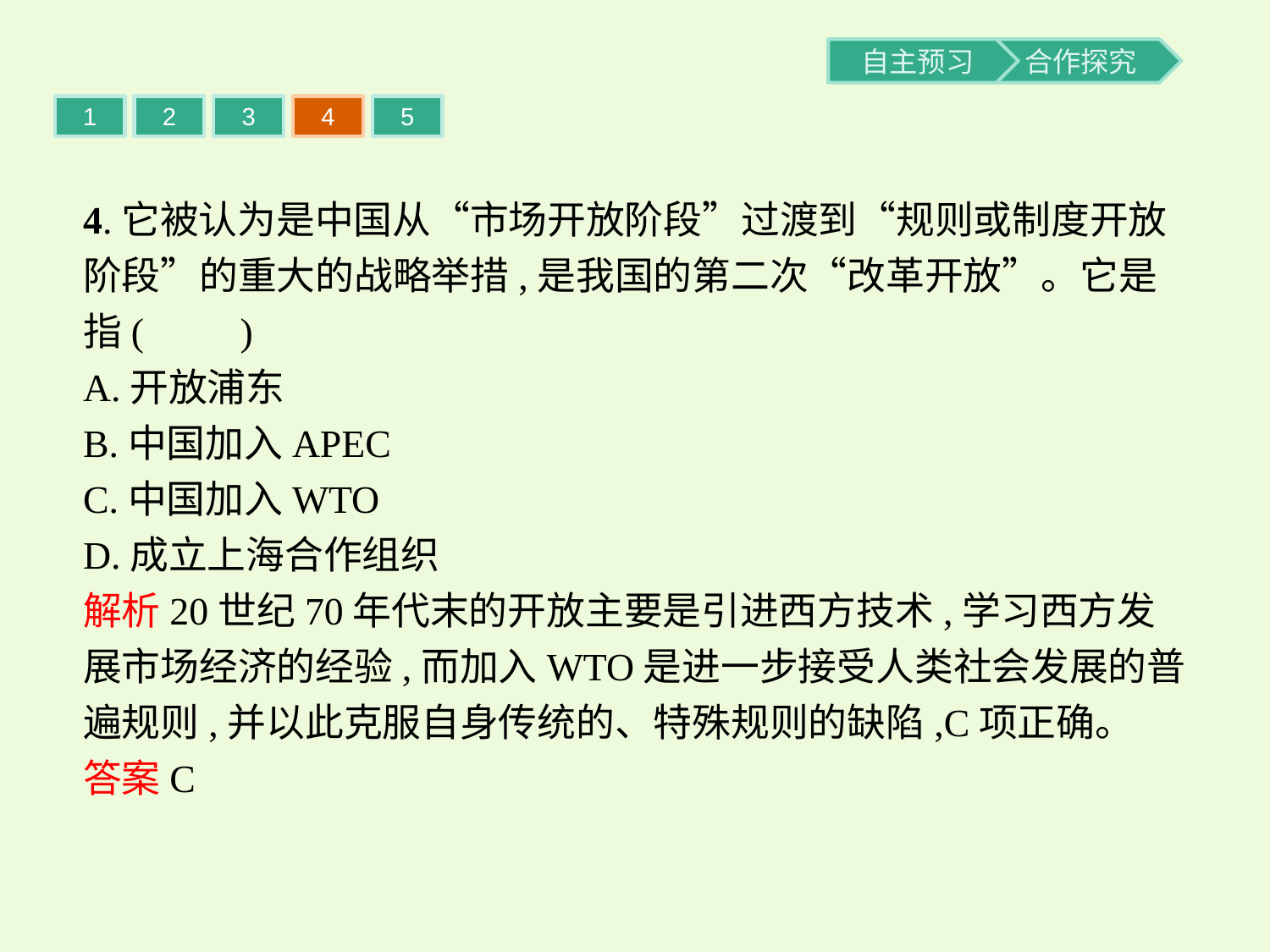

1
2
3
4
5
4.它被认为是中国从“市场开放阶段”过渡到“规则或制度开放阶段”的重大的战略举措,是我国的第二次“改革开放”。它是指(　　)
A.开放浦东
B.中国加入APEC
C.中国加入WTO
D.成立上海合作组织
解析20世纪70年代末的开放主要是引进西方技术,学习西方发展市场经济的经验,而加入WTO是进一步接受人类社会发展的普遍规则,并以此克服自身传统的、特殊规则的缺陷,C项正确。
答案C